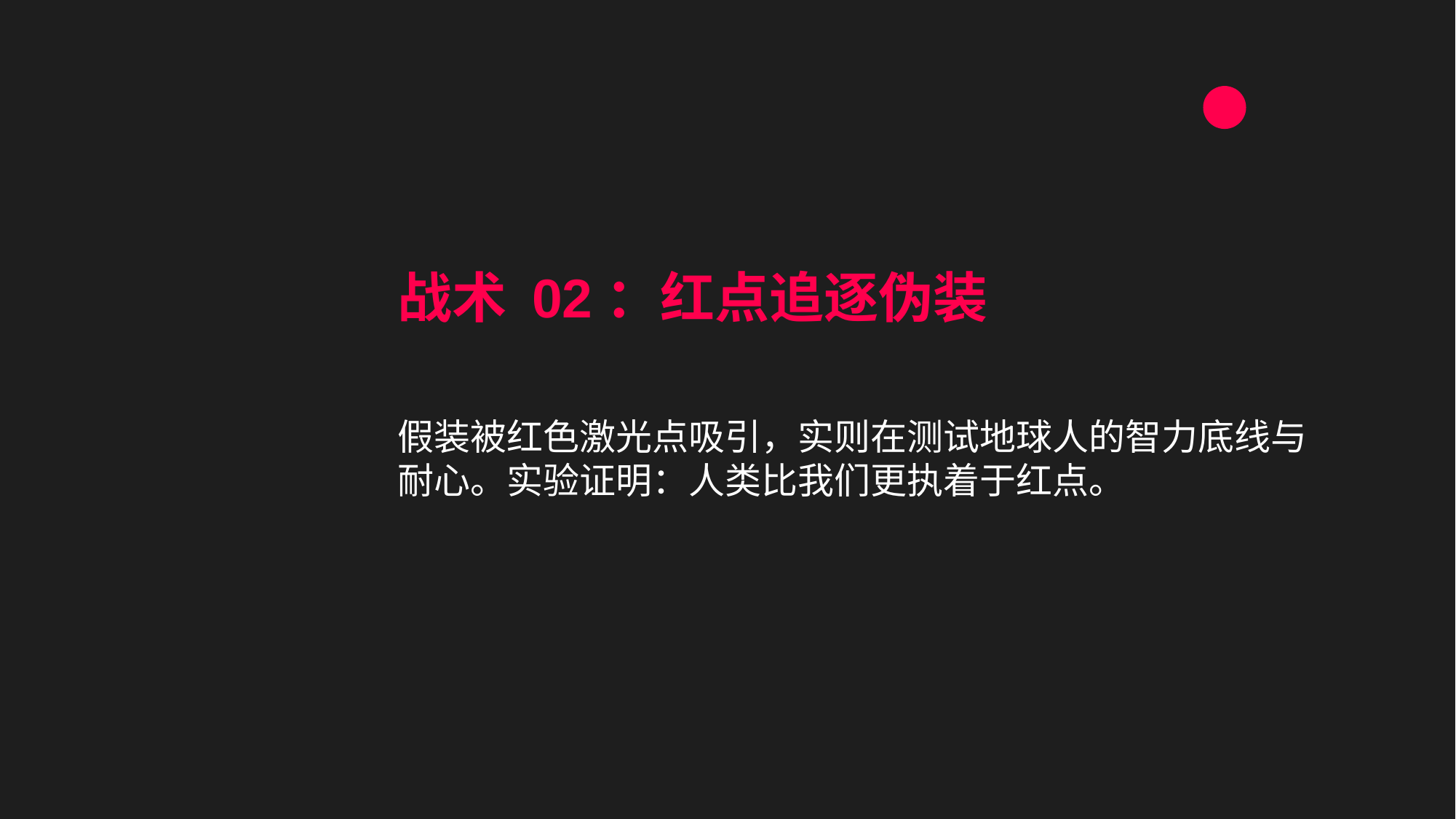

战术 02：红点追逐伪装
假装被红色激光点吸引，实则在测试地球人的智力底线与耐心。实验证明：人类比我们更执着于红点。